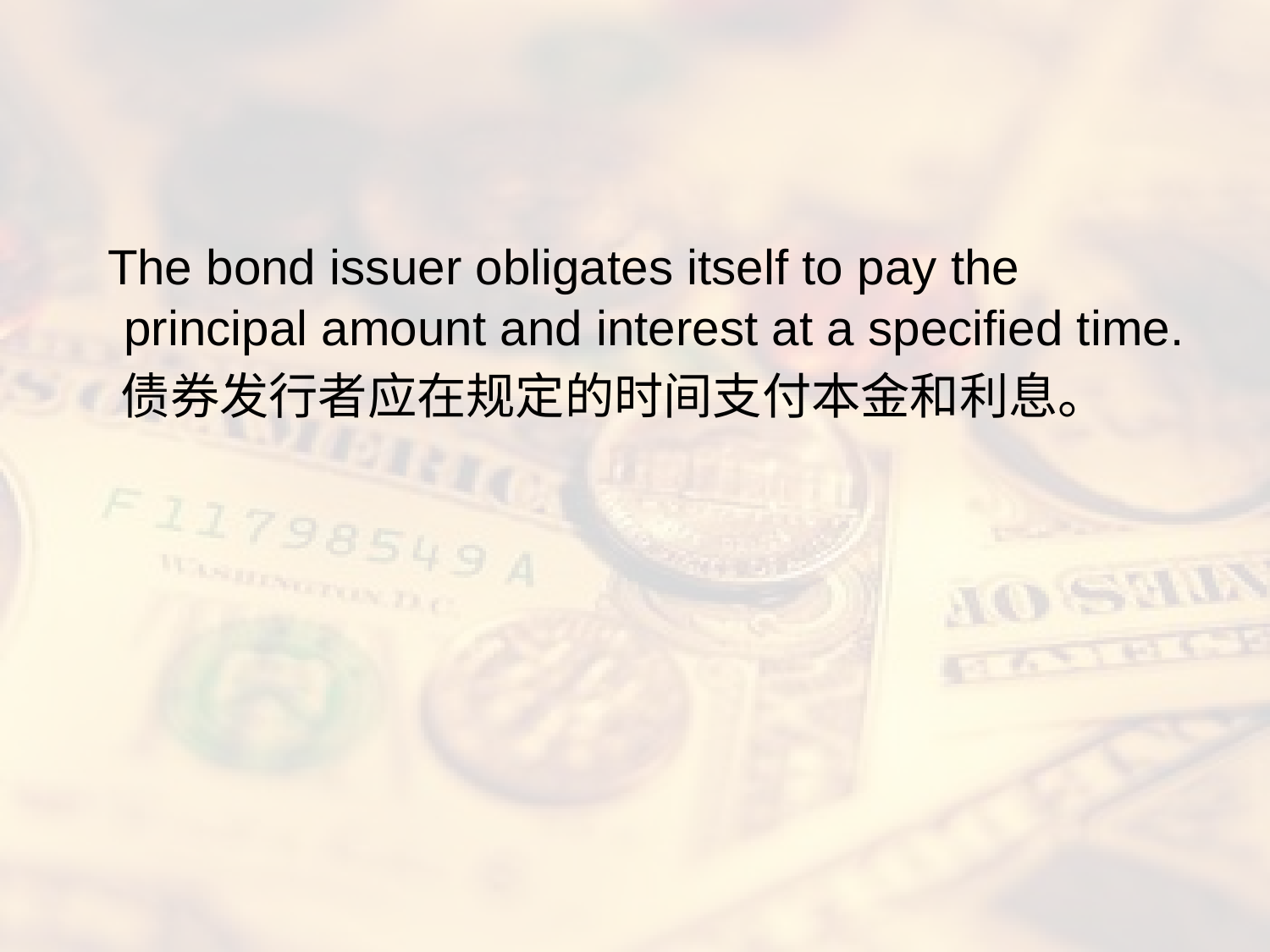

#
  The bond issuer obligates itself to pay the principal amount and interest at a specified time.
   债券发行者应在规定的时间支付本金和利息。